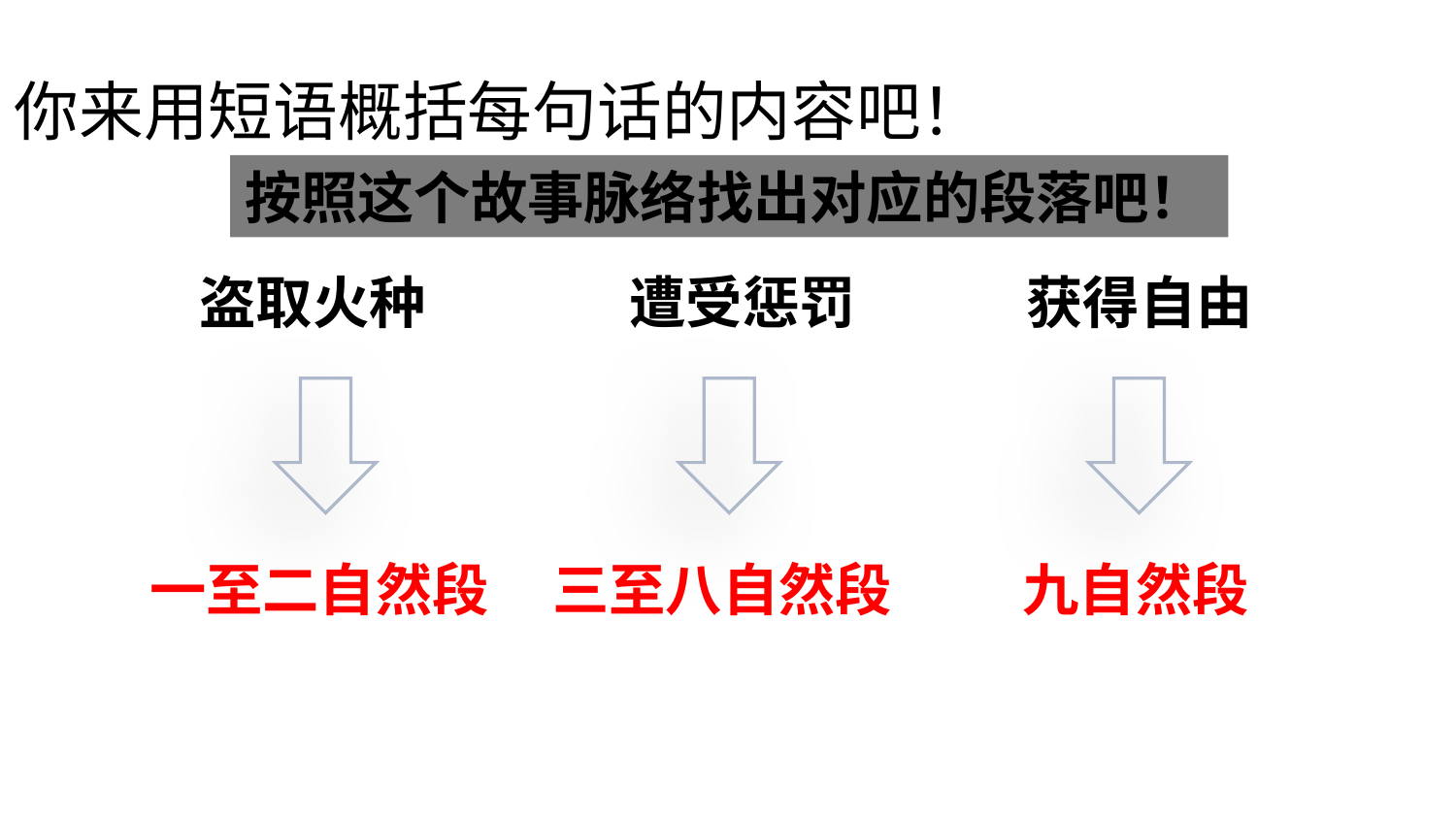

你来用短语概括每句话的内容吧！
按照这个故事脉络找出对应的段落吧！
盗取火种
 遭受惩罚
获得自由

一至二自然段
三至八自然段
九自然段